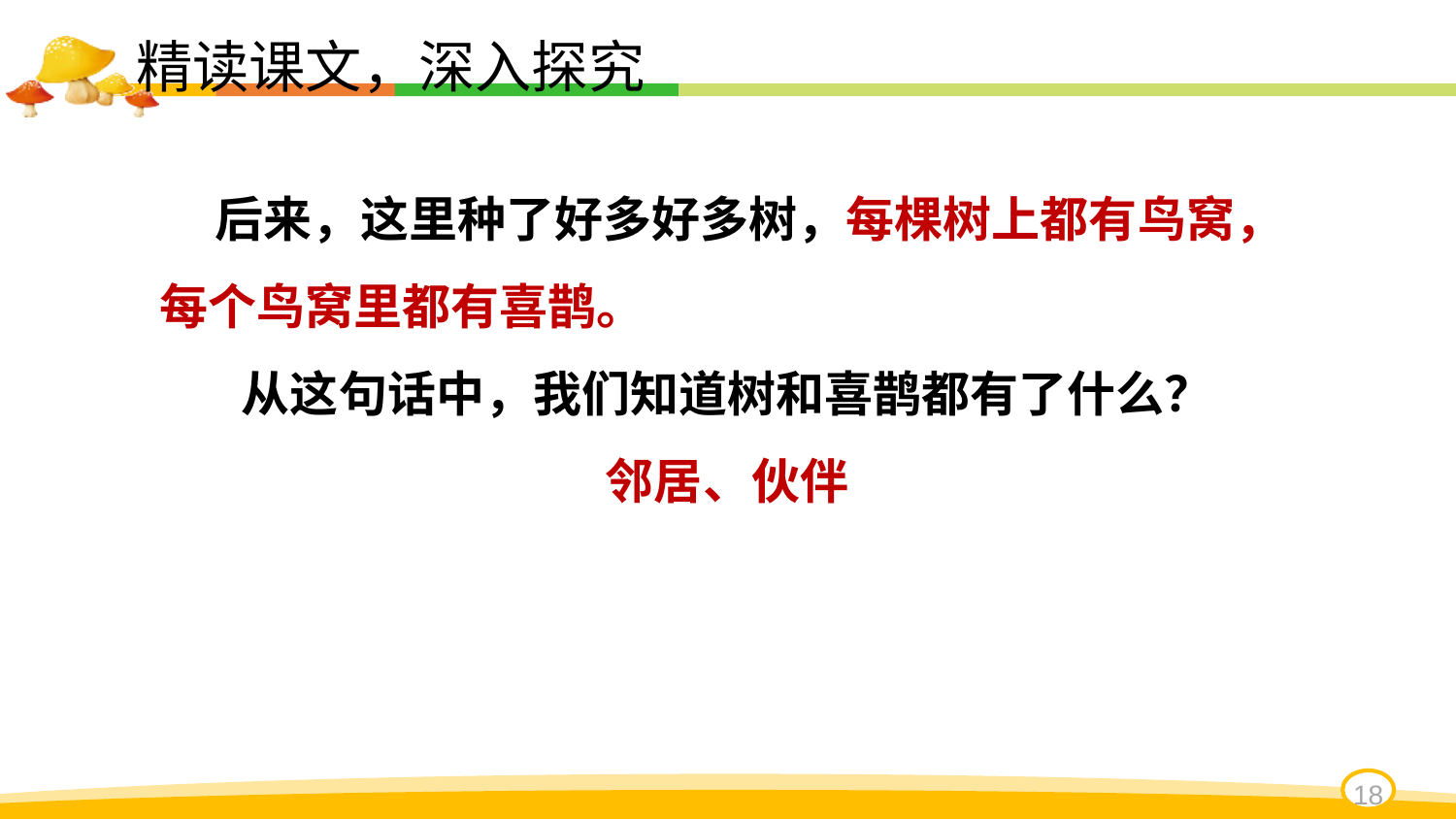

精读课文，深入探究
    后来，这里种了好多好多树，每棵树上都有鸟窝，每个鸟窝里都有喜鹊。
从这句话中，我们知道树和喜鹊都有了什么？
邻居、伙伴